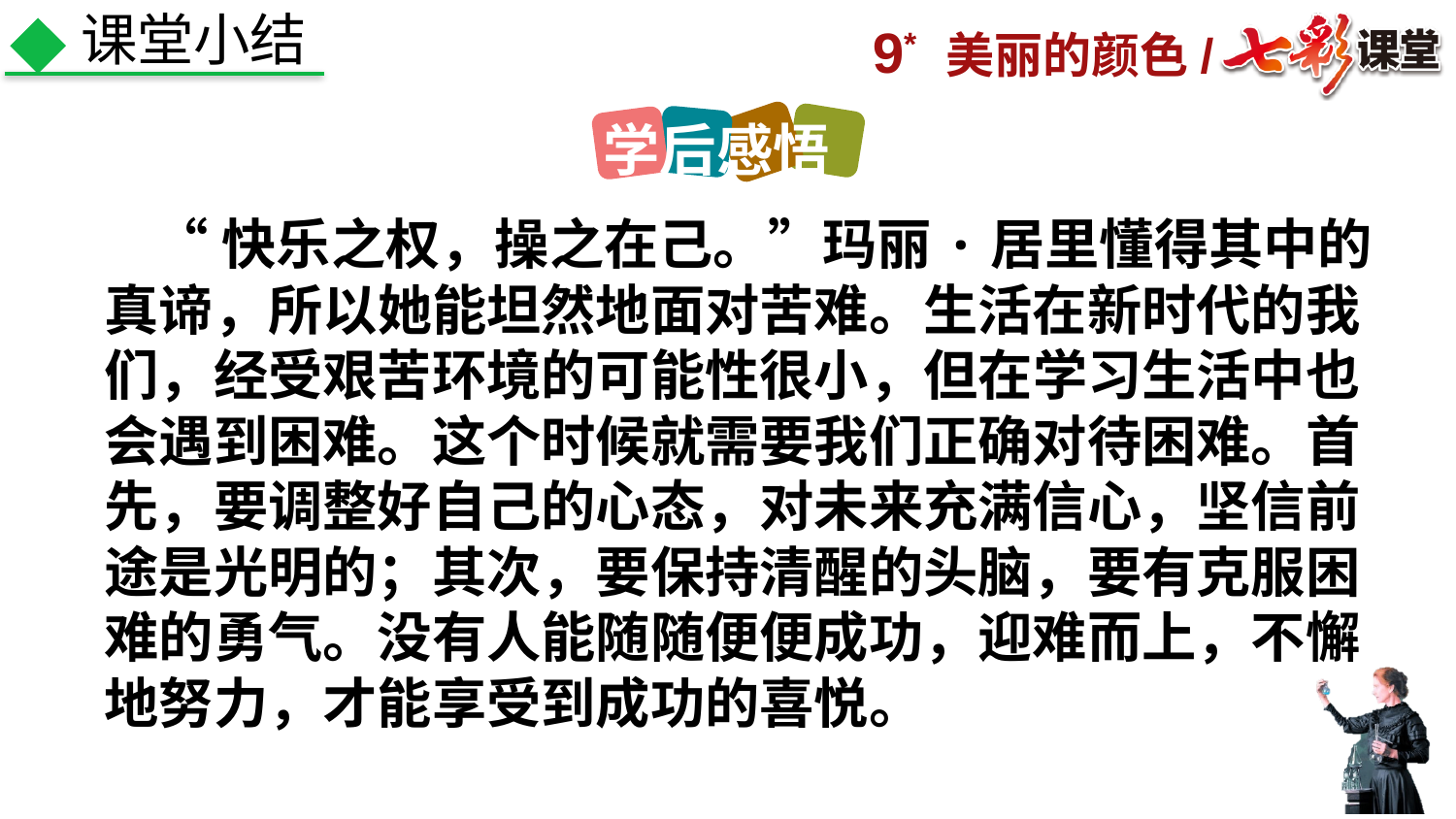

课堂小结

学后感悟

    “快乐之权，操之在己。”玛丽·居里懂得其中的真谛，所以她能坦然地面对苦难。生活在新时代的我们，经受艰苦环境的可能性很小，但在学习生活中也会遇到困难。这个时候就需要我们正确对待困难。首先，要调整好自己的心态，对未来充满信心，坚信前途是光明的；其次，要保持清醒的头脑，要有克服困难的勇气。没有人能随随便便成功，迎难而上，不懈地努力，才能享受到成功的喜悦。